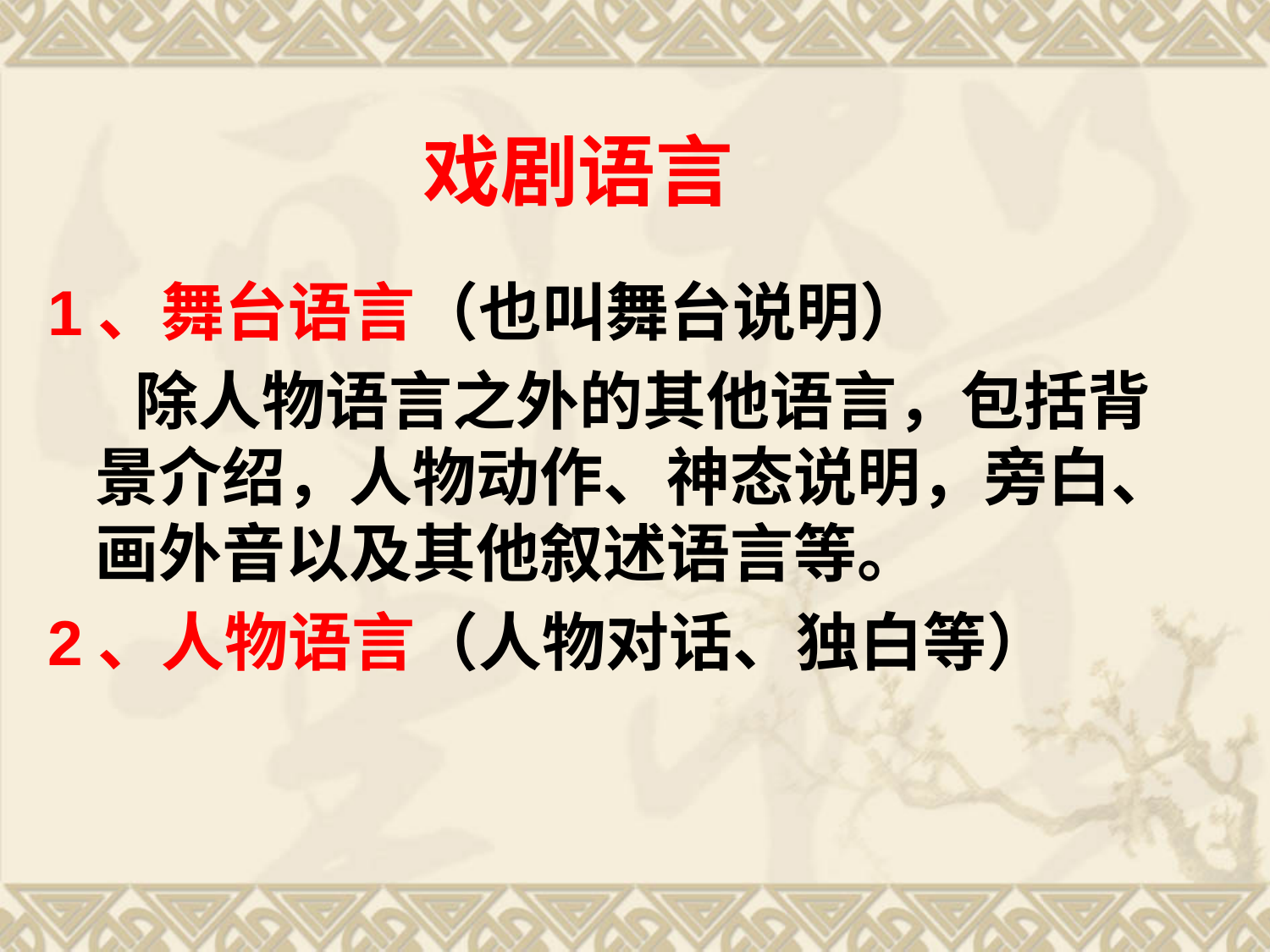

# 戏剧语言
1、舞台语言（也叫舞台说明）
     除人物语言之外的其他语言，包括背景介绍，人物动作、神态说明，旁白、画外音以及其他叙述语言等。
2、人物语言（人物对话、独白等）